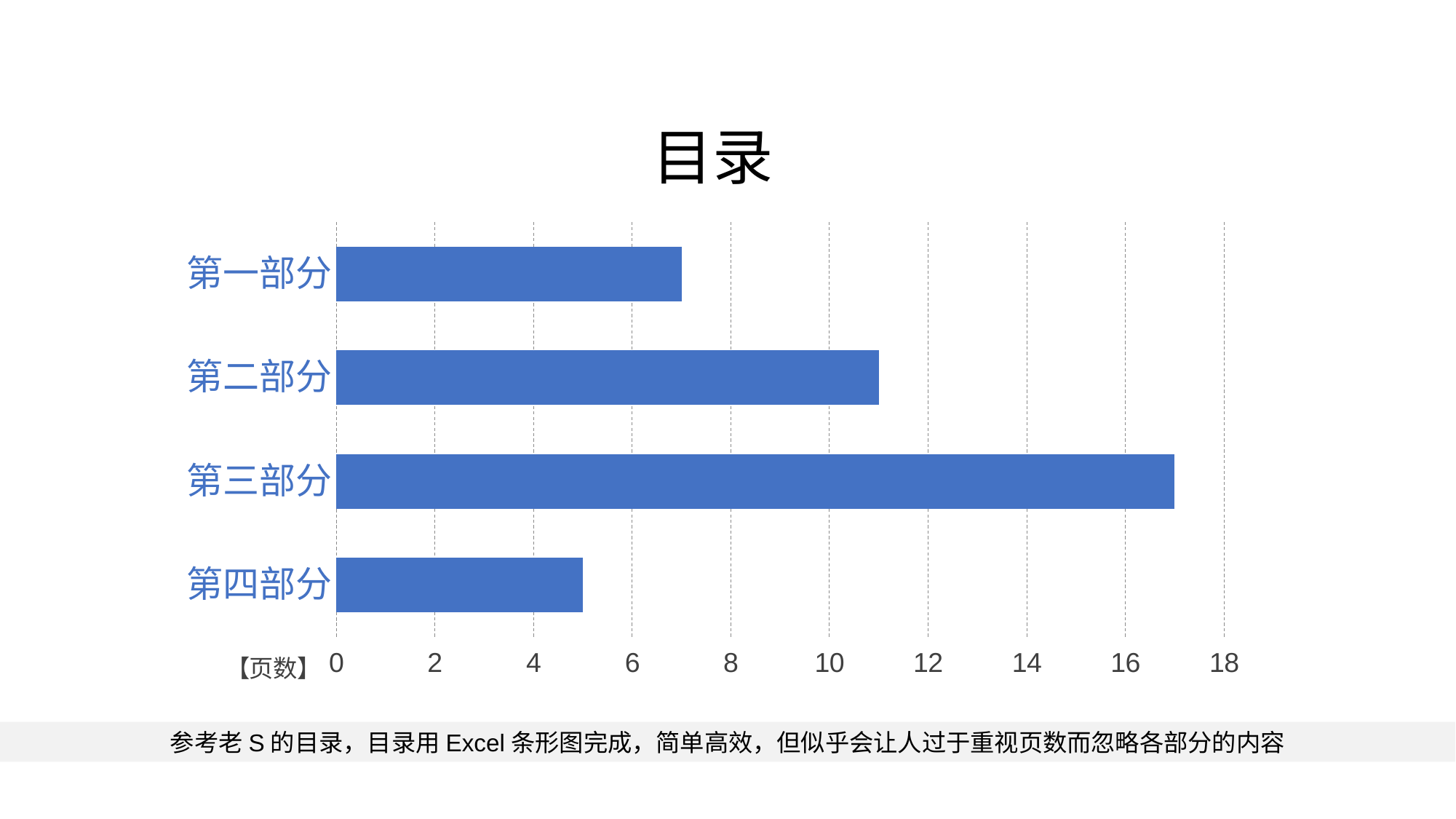

### Chart:

| Category | 目录 |
|---|---|
| 第四部分 | 5.0 |
| 第三部分 | 17.0 |
| 第二部分 | 11.0 |
| 第一部分 | 7.0 |
参考老S的目录，目录用Excel条形图完成，简单高效，但似乎会让人过于重视页数而忽略各部分的内容